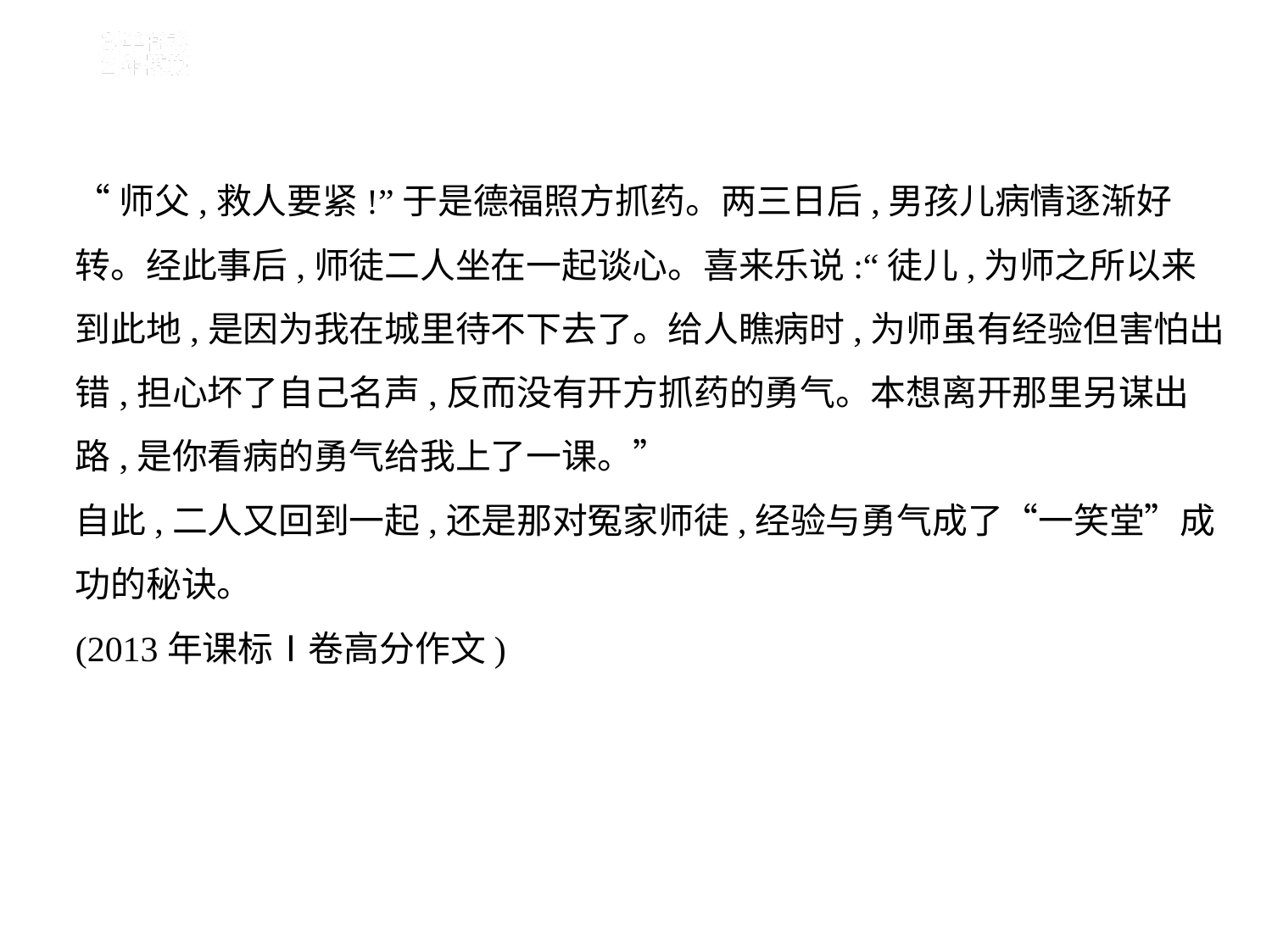

“师父,救人要紧!”于是德福照方抓药。两三日后,男孩儿病情逐渐好
转。经此事后,师徒二人坐在一起谈心。喜来乐说:“徒儿,为师之所以来
到此地,是因为我在城里待不下去了。给人瞧病时,为师虽有经验但害怕出
错,担心坏了自己名声,反而没有开方抓药的勇气。本想离开那里另谋出
路,是你看病的勇气给我上了一课。”
自此,二人又回到一起,还是那对冤家师徒,经验与勇气成了“一笑堂”成
功的秘诀。
(2013年课标Ⅰ卷高分作文)